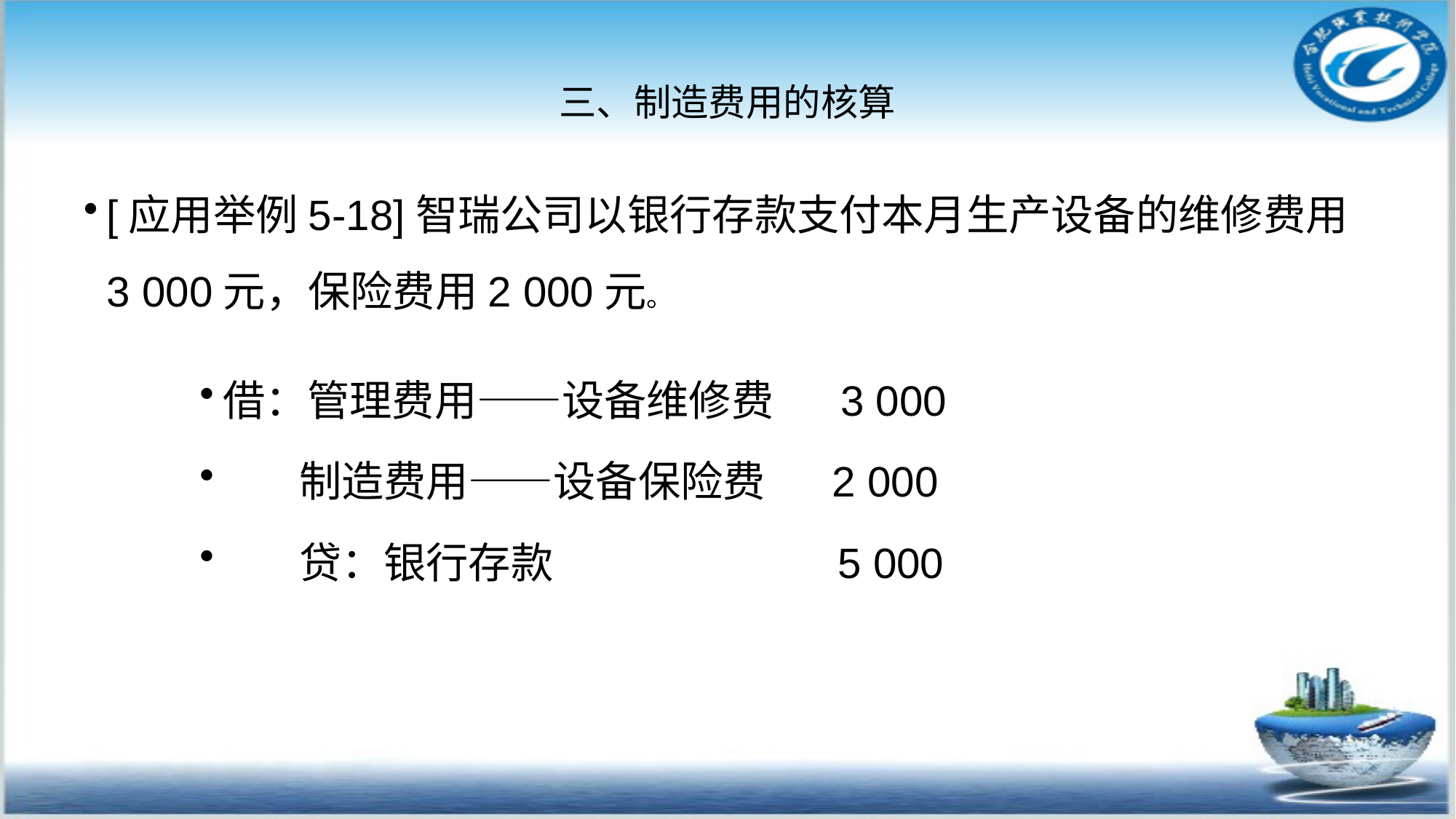

# 三、制造费用的核算
[应用举例5-18]智瑞公司以银行存款支付本月生产设备的维修费用3 000元，保险费用2 000元。
借：管理费用――设备维修费      3 000
       制造费用――设备保险费      2 000
       贷：银行存款                             5 000